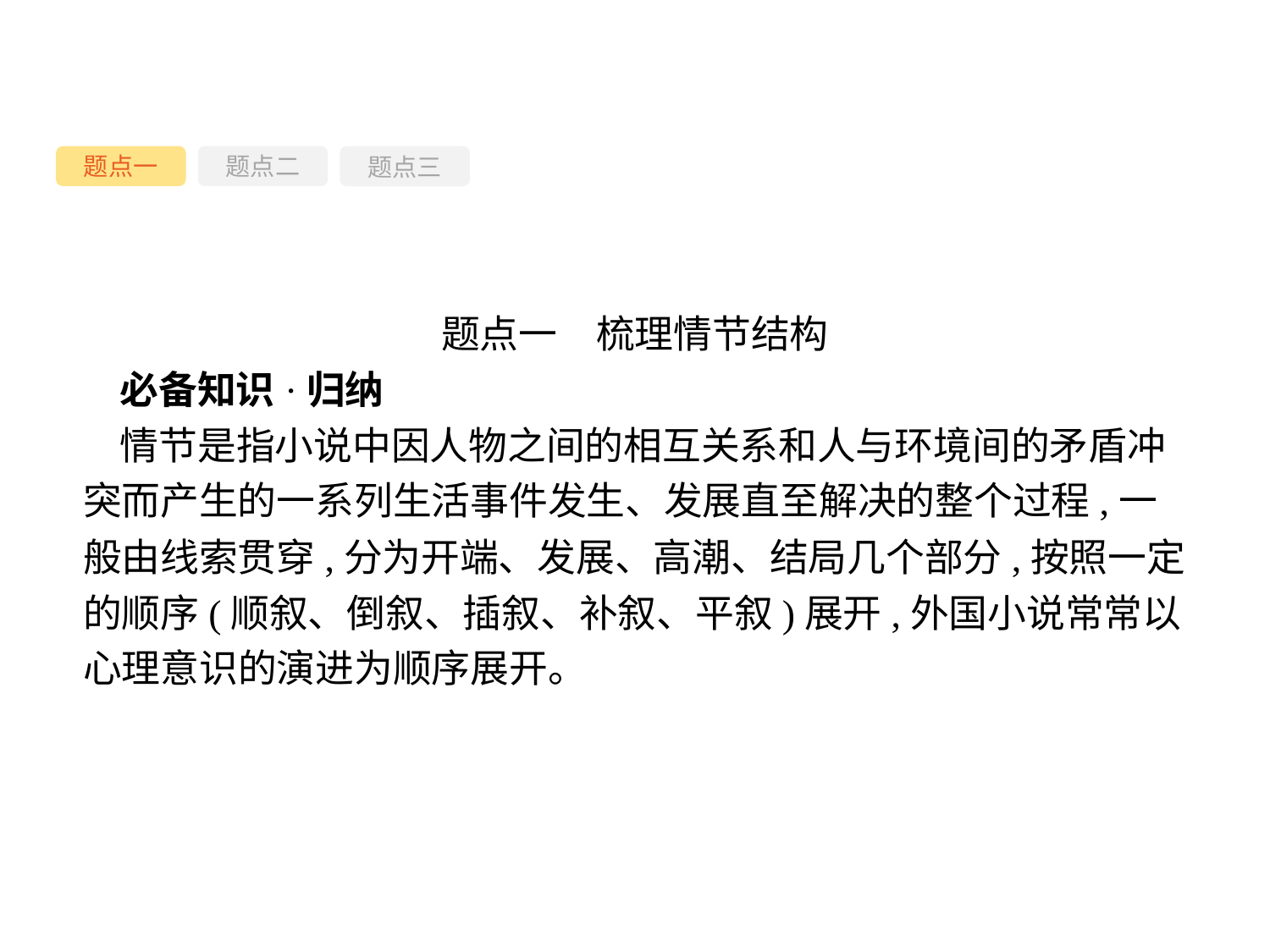

题点一
题点三
题点二
题点一　梳理情节结构
必备知识·归纳
情节是指小说中因人物之间的相互关系和人与环境间的矛盾冲突而产生的一系列生活事件发生、发展直至解决的整个过程,一般由线索贯穿,分为开端、发展、高潮、结局几个部分,按照一定的顺序(顺叙、倒叙、插叙、补叙、平叙)展开,外国小说常常以心理意识的演进为顺序展开。
-44-